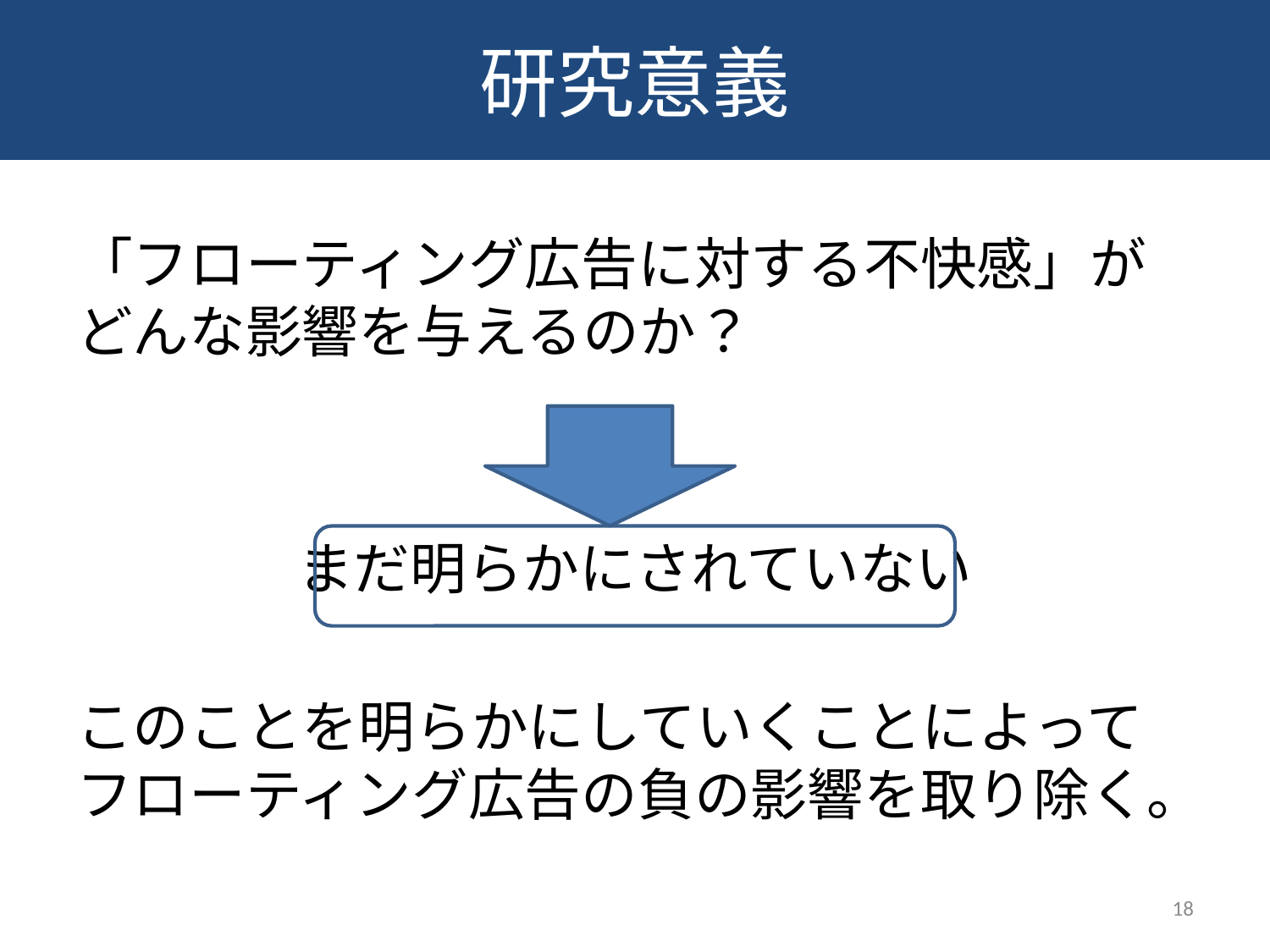

研究意義
#
「フローティング広告に対する不快感」がどんな影響を与えるのか？

まだ明らかにされていない

このことを明らかにしていくことによってフローティング広告の負の影響を取り除く。

18